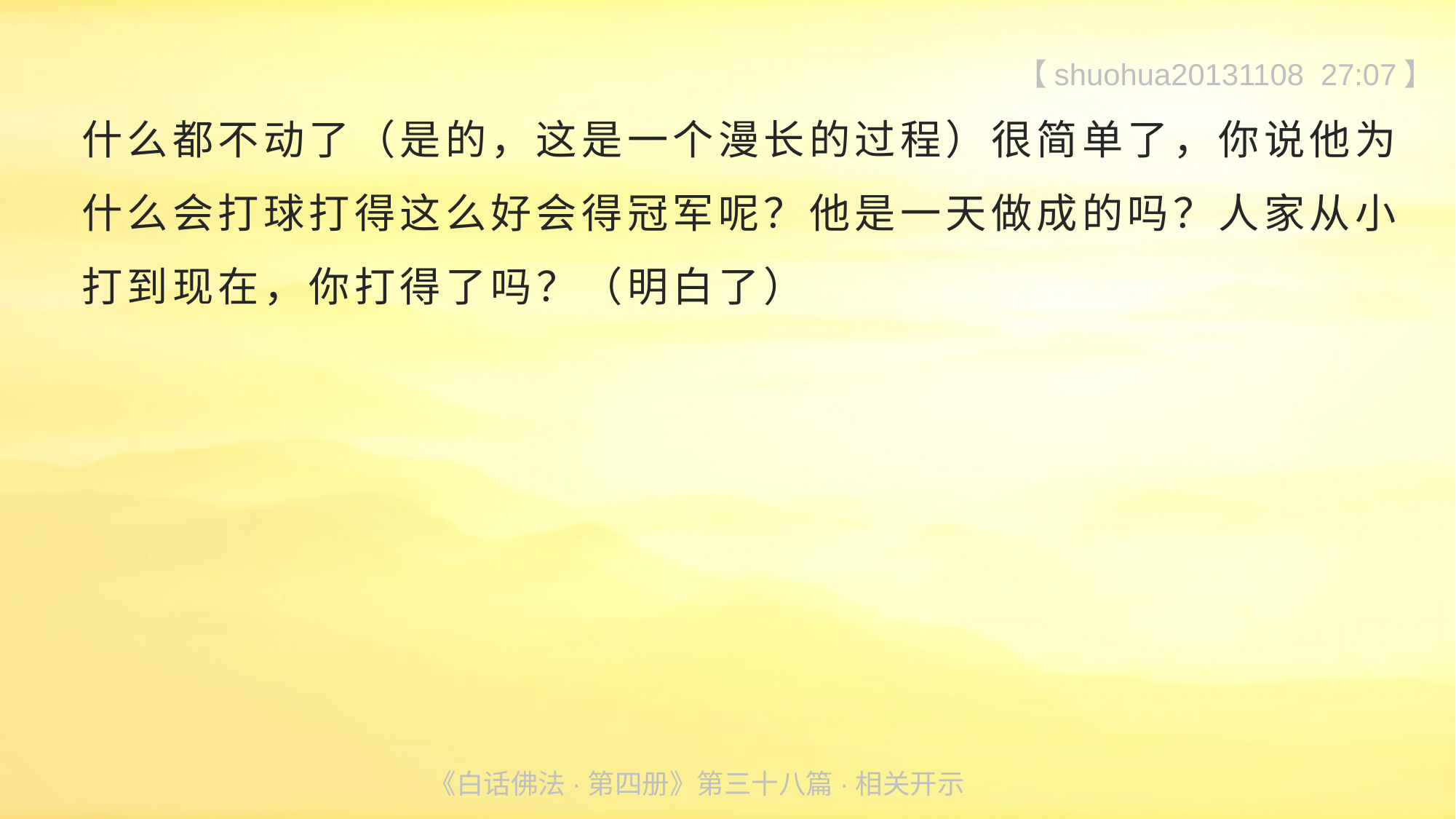

【shuohua20131108  27:07】
什么都不动了（是的，这是一个漫长的过程）很简单了，你说他为什么会打球打得这么好会得冠军呢？他是一天做成的吗？人家从小打到现在，你打得了吗？（明白了）

《白话佛法·第四册》第三十八篇·相关开示